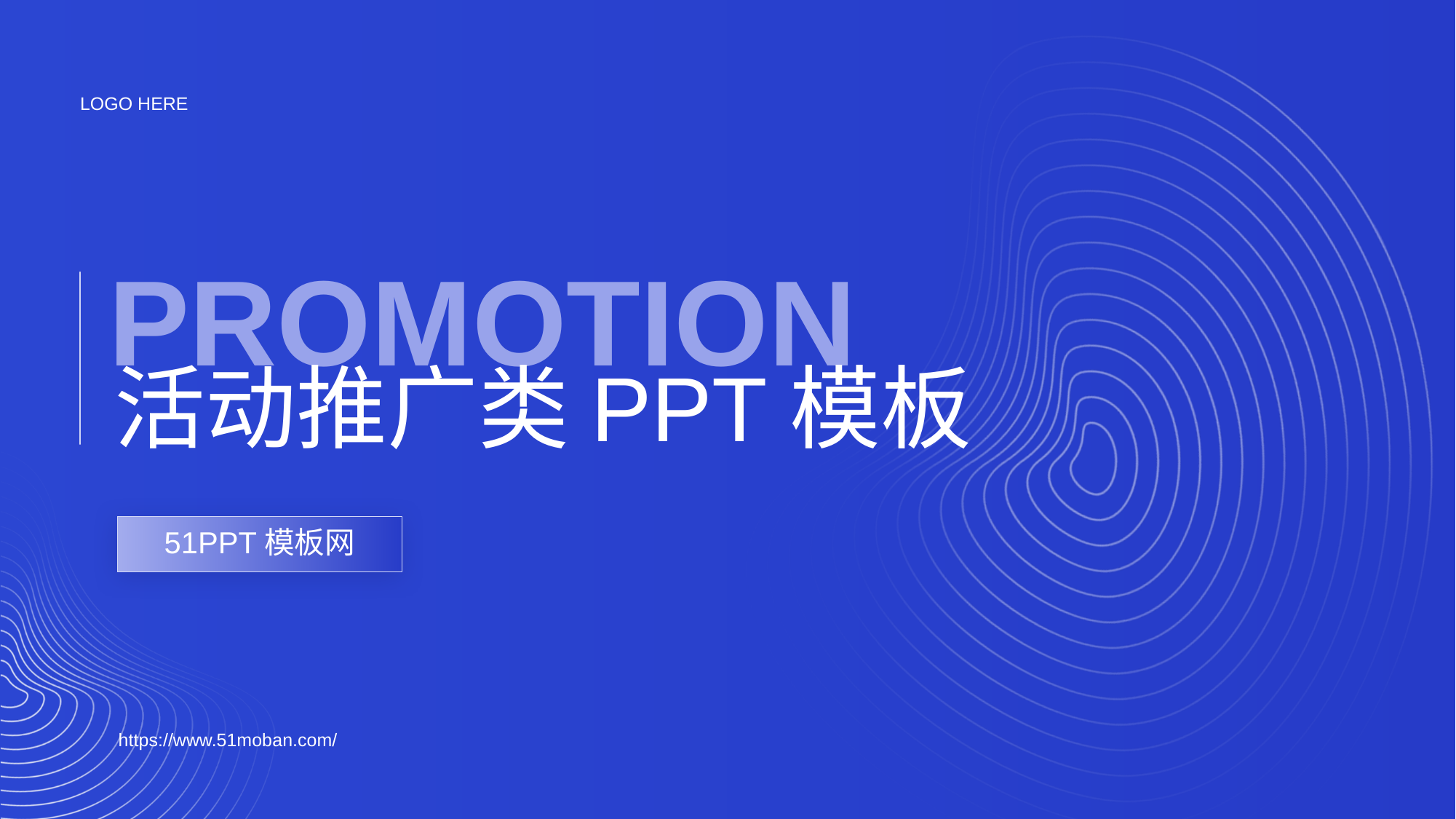

LOGO HERE
promotion
# 活动推广类PPT模板
51PPT模板网
https://www.51moban.com/